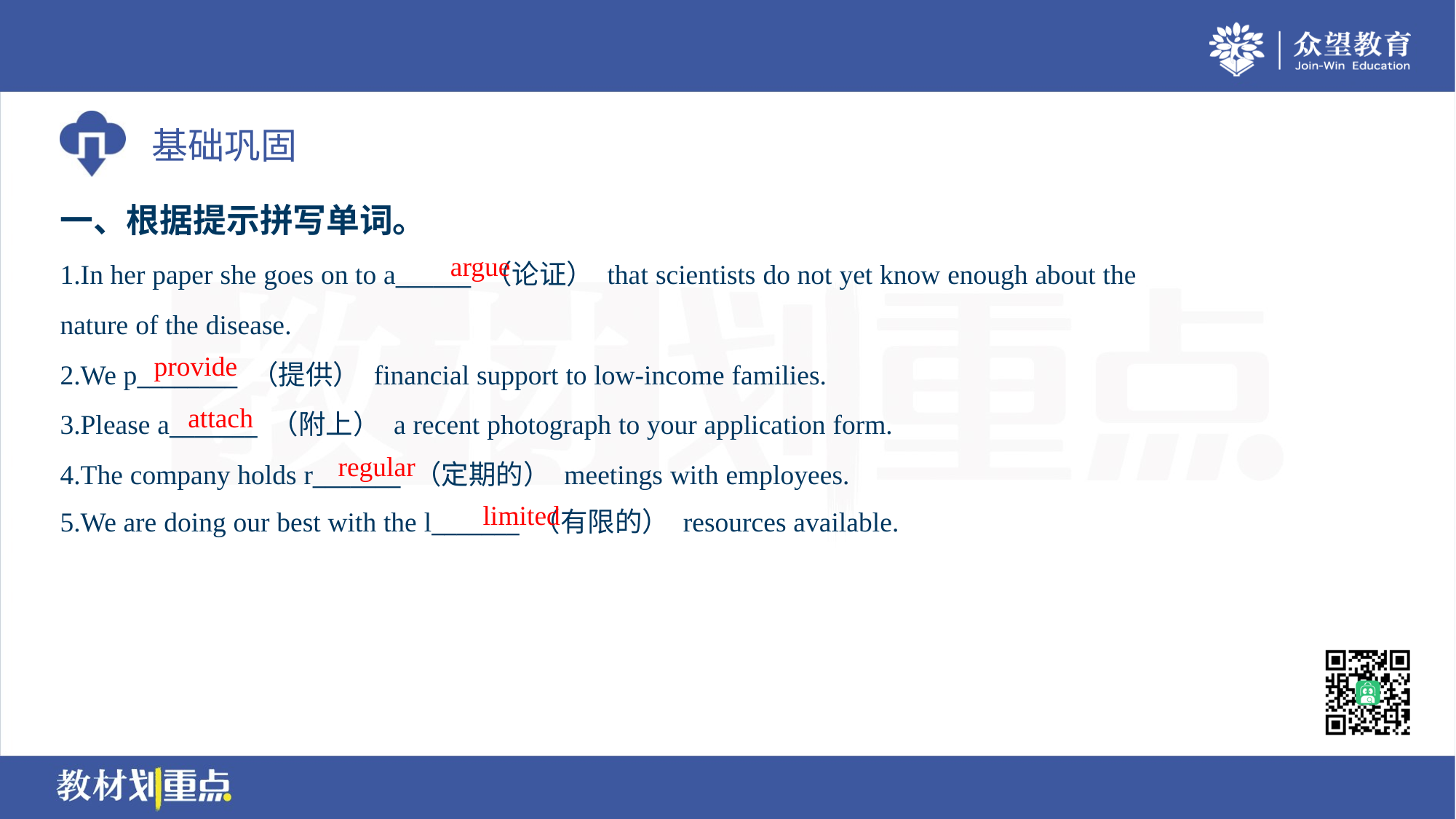

一、根据提示拼写单词。
argue
1.In her paper she goes on to a______ （论证） that scientists do not yet know enough about the
nature of the disease.
2.We p________ （提供） financial support to low-income families.
3.Please a_______ （附上） a recent photograph to your application form.
4.The company holds r_______ （定期的） meetings with employees.
5.We are doing our best with the l_______ （有限的） resources available.
provide
attach
regular
limited